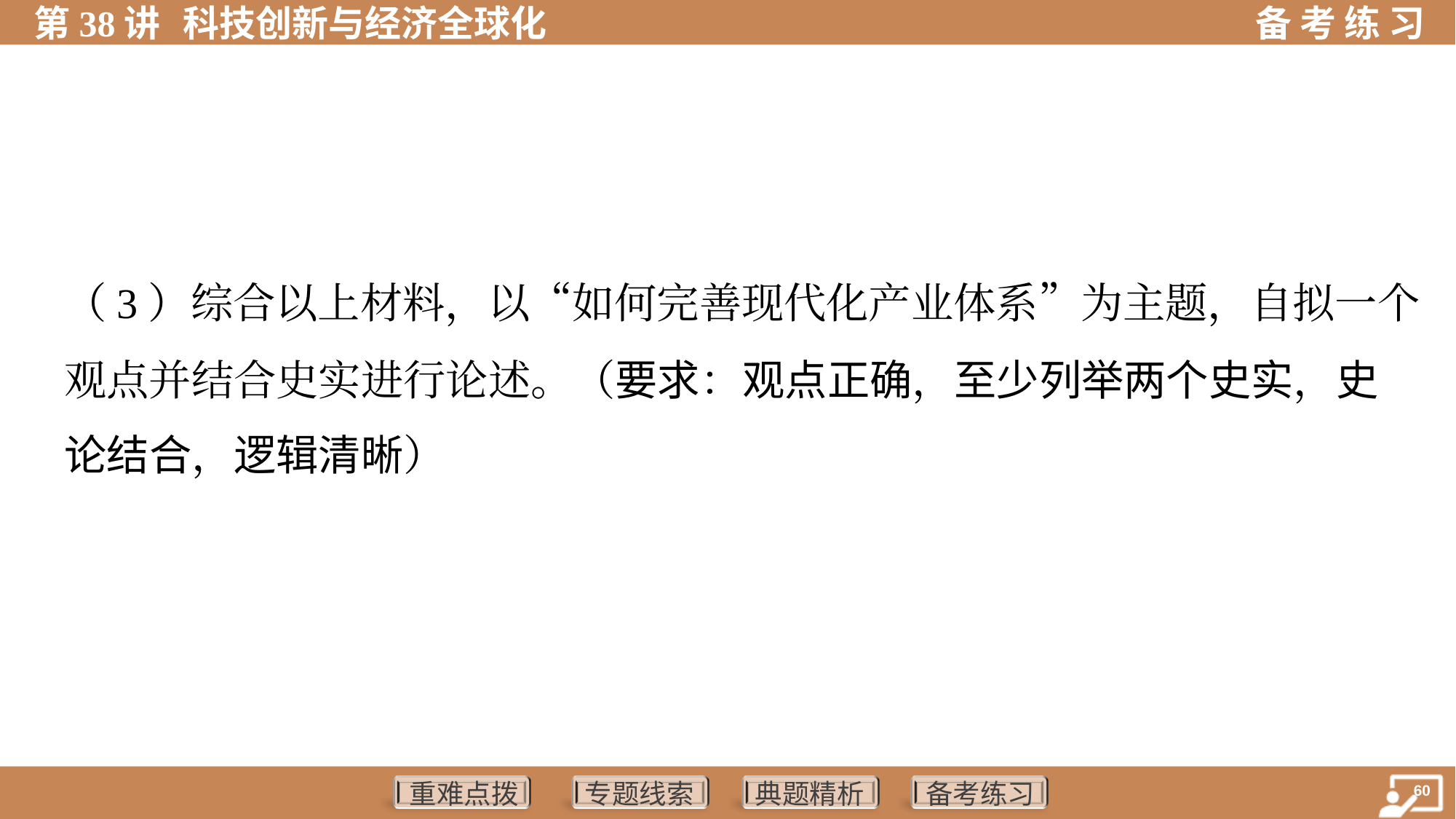

（3）综合以上材料，以“如何完善现代化产业体系”为主题，自拟一个
观点并结合史实进行论述。（要求：观点正确，至少列举两个史实，史
论结合，逻辑清晰）